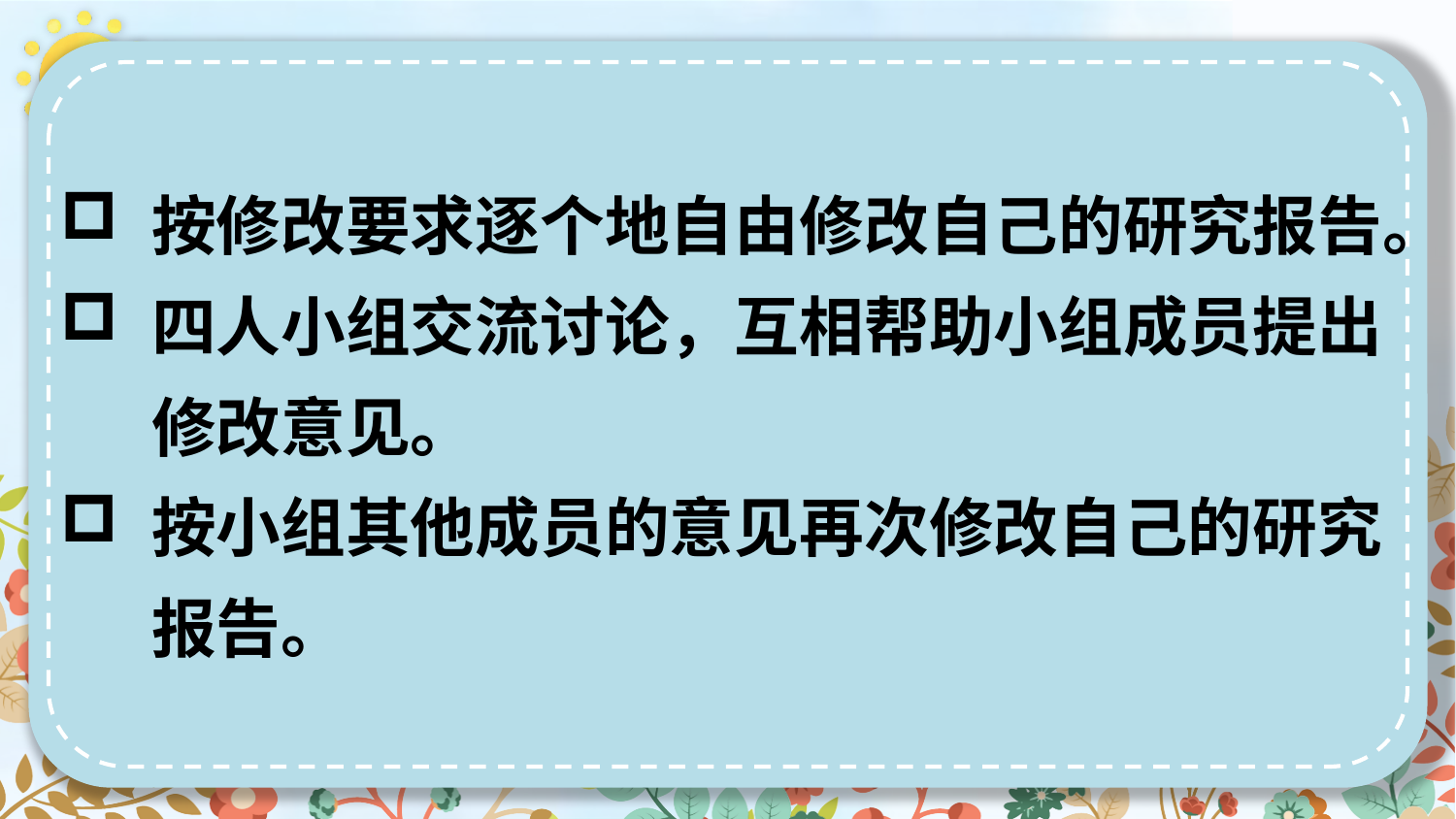

按修改要求逐个地自由修改自己的研究报告。
四人小组交流讨论，互相帮助小组成员提出修改意见。
按小组其他成员的意见再次修改自己的研究报告。